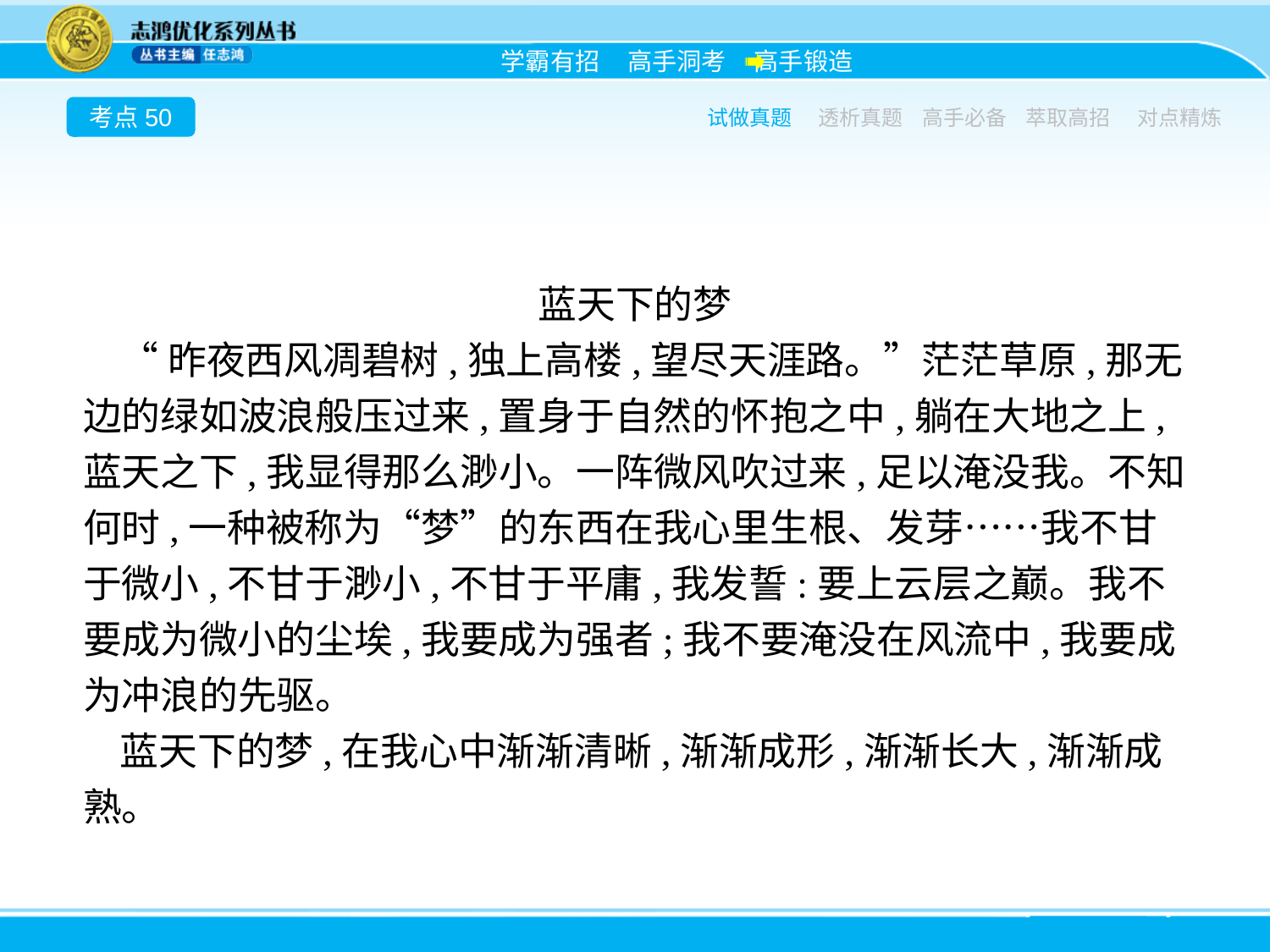

考点50
试做真题
透析真题
高手必备
萃取高招
对点精炼
蓝天下的梦
“昨夜西风凋碧树,独上高楼,望尽天涯路。”茫茫草原,那无边的绿如波浪般压过来,置身于自然的怀抱之中,躺在大地之上,蓝天之下,我显得那么渺小。一阵微风吹过来,足以淹没我。不知何时,一种被称为“梦”的东西在我心里生根、发芽……我不甘于微小,不甘于渺小,不甘于平庸,我发誓:要上云层之巅。我不要成为微小的尘埃,我要成为强者;我不要淹没在风流中,我要成为冲浪的先驱。
蓝天下的梦,在我心中渐渐清晰,渐渐成形,渐渐长大,渐渐成熟。